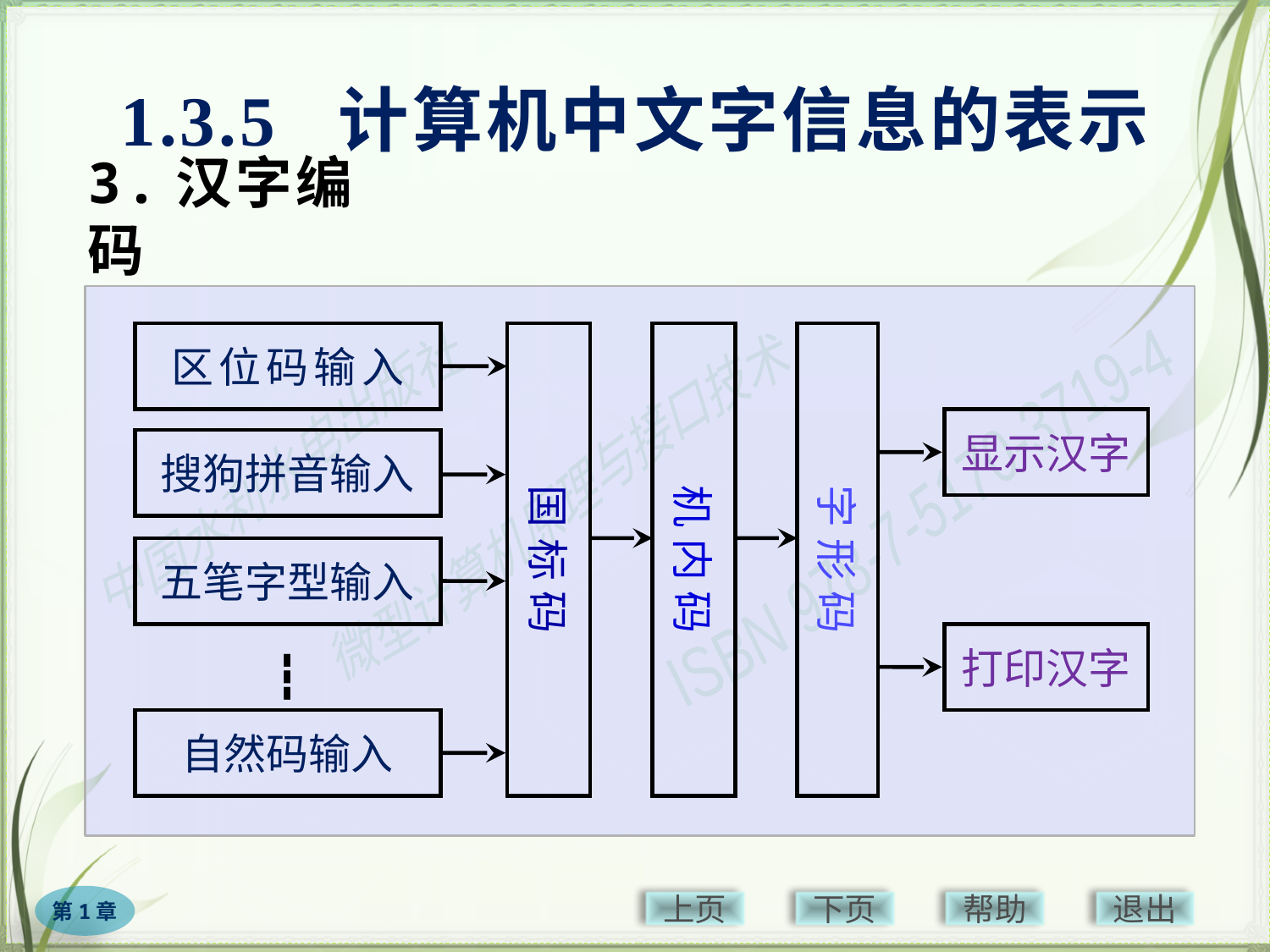

1.3.5  计算机中文字信息的表示
# 3.汉字编码

区位码输入
搜狗拼音输入
五笔字型输入
┇
自然码输入
国标码
机内码
字形码

显示汉字
打印汉字